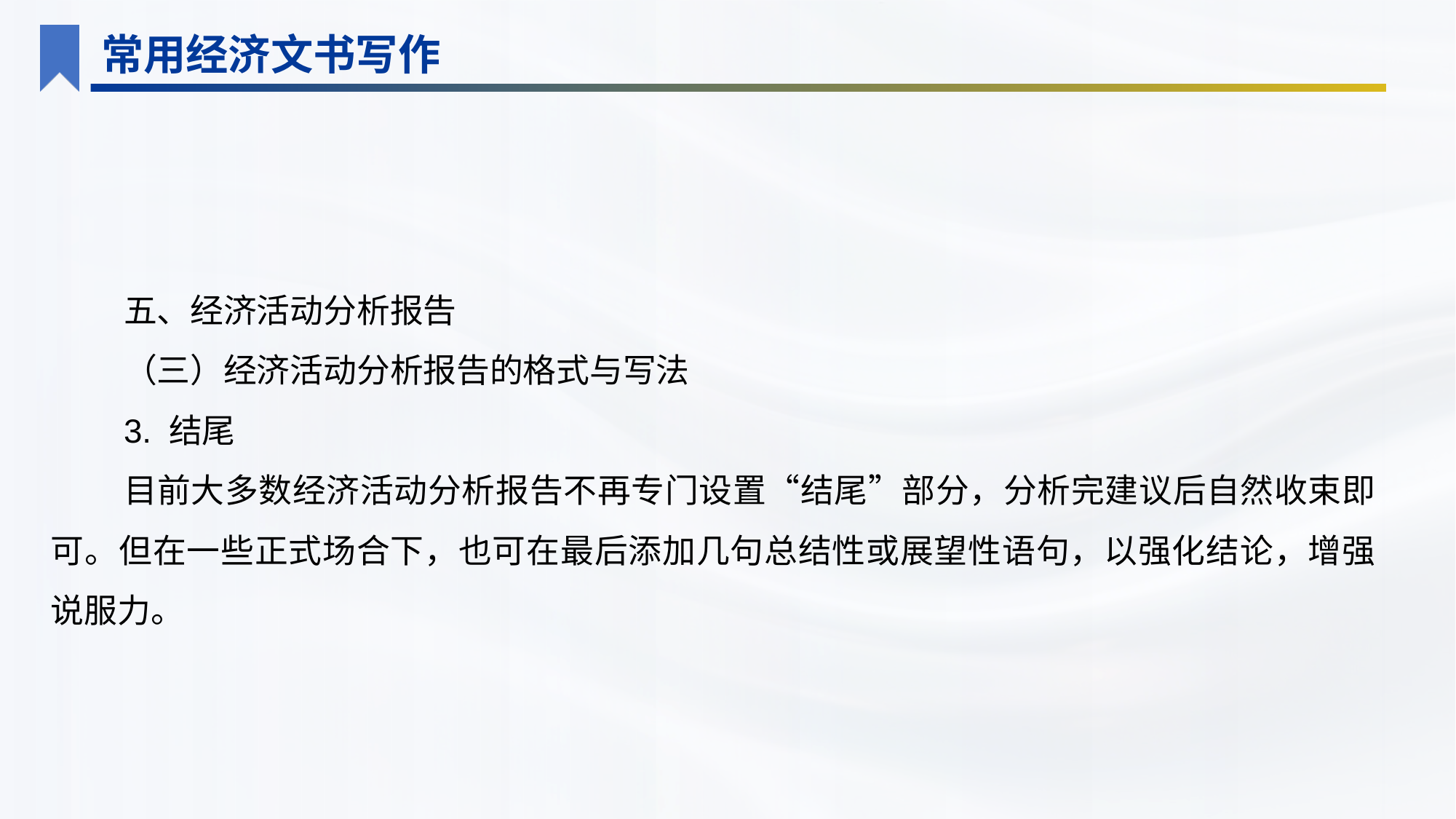

常用经济文书写作
五、经济活动分析报告
（三）经济活动分析报告的格式与写法
3. 结尾
目前大多数经济活动分析报告不再专门设置“结尾”部分，分析完建议后自然收束即可。但在一些正式场合下，也可在最后添加几句总结性或展望性语句，以强化结论，增强说服力。